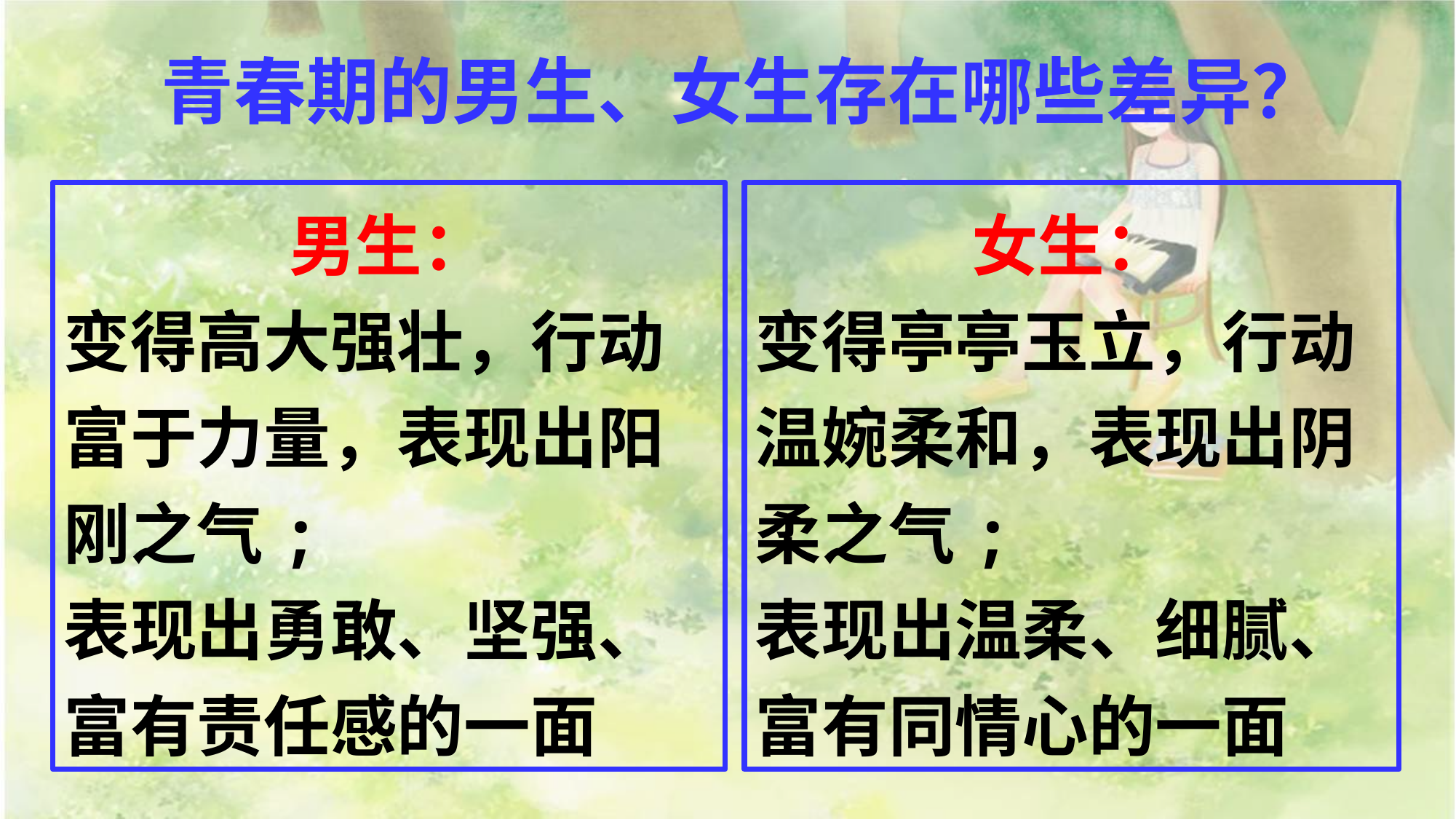

# 青春期的男生、女生存在哪些差异？
男生：
变得高大强壮，行动富于力量，表现出阳刚之气;
表现出勇敢、坚强、富有责任感的一面
女生：
变得亭亭玉立，行动温婉柔和，表现出阴柔之气;
表现出温柔、细腻、富有同情心的一面